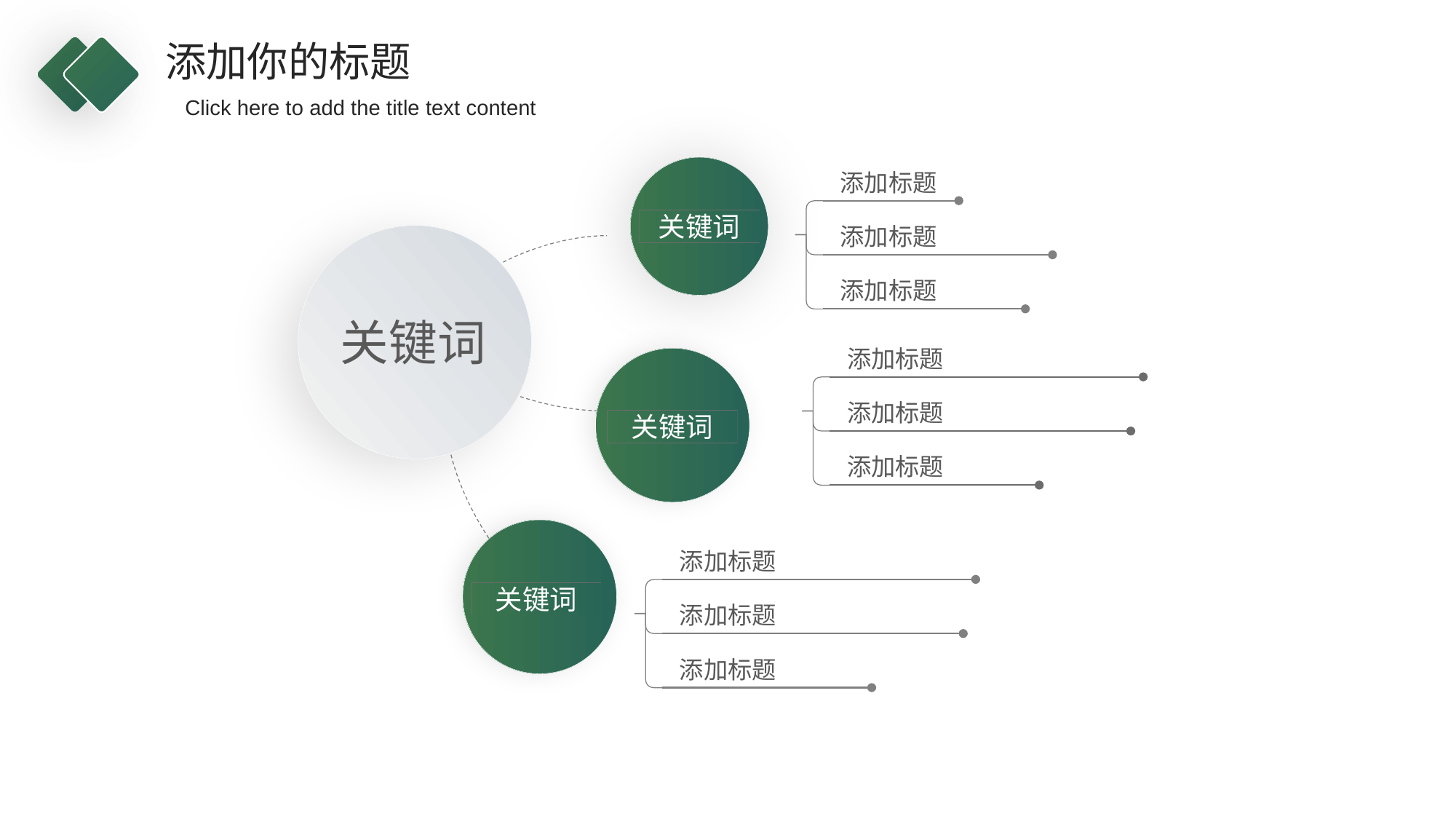

关键词

添加标题

添加标题

关键词

添加标题

添加标题

关键词

添加标题

添加标题

关键词

添加标题

添加标题

添加标题